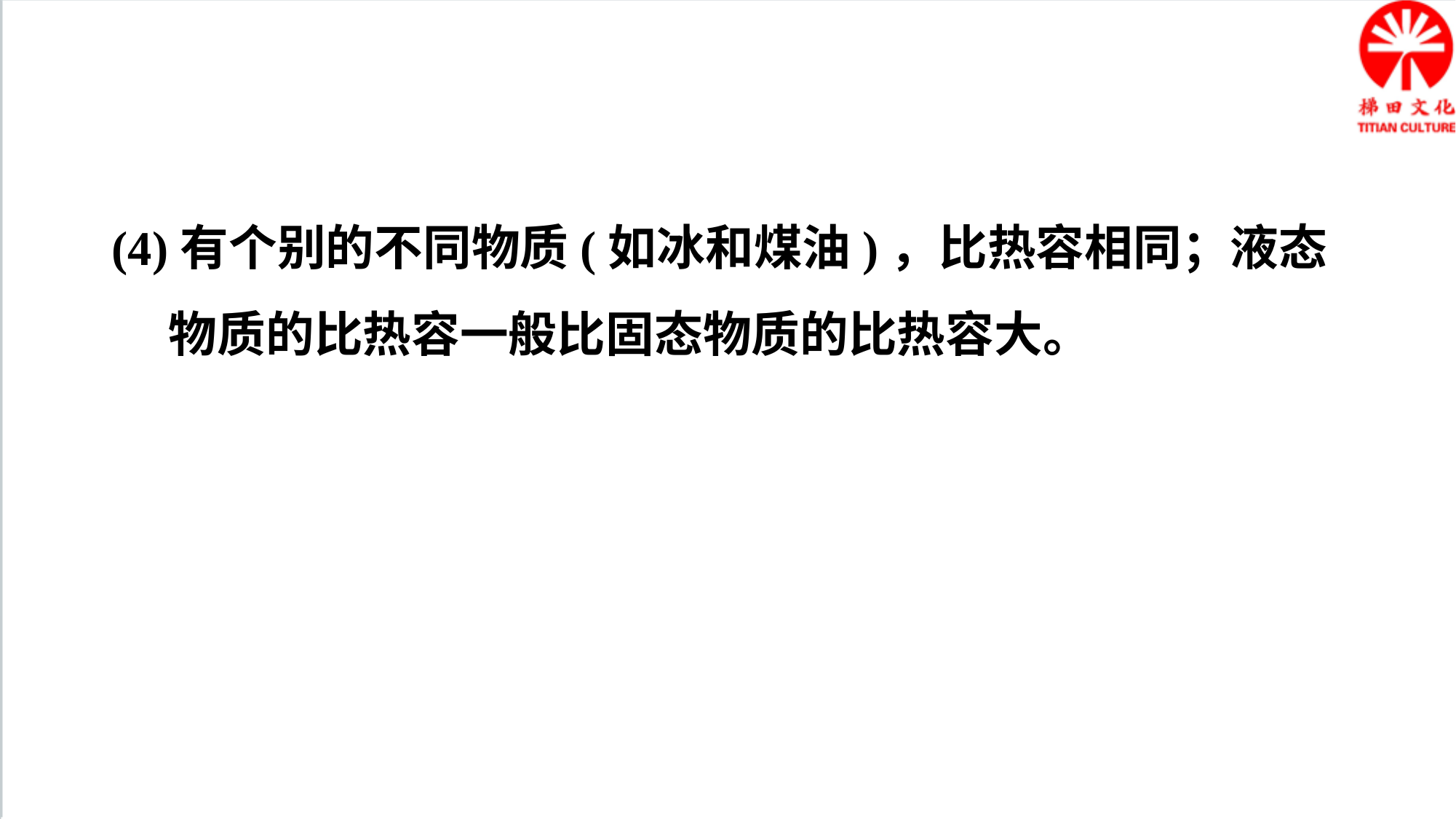

(4)有个别的不同物质(如冰和煤油)，比热容相同；液态物质的比热容一般比固态物质的比热容大。